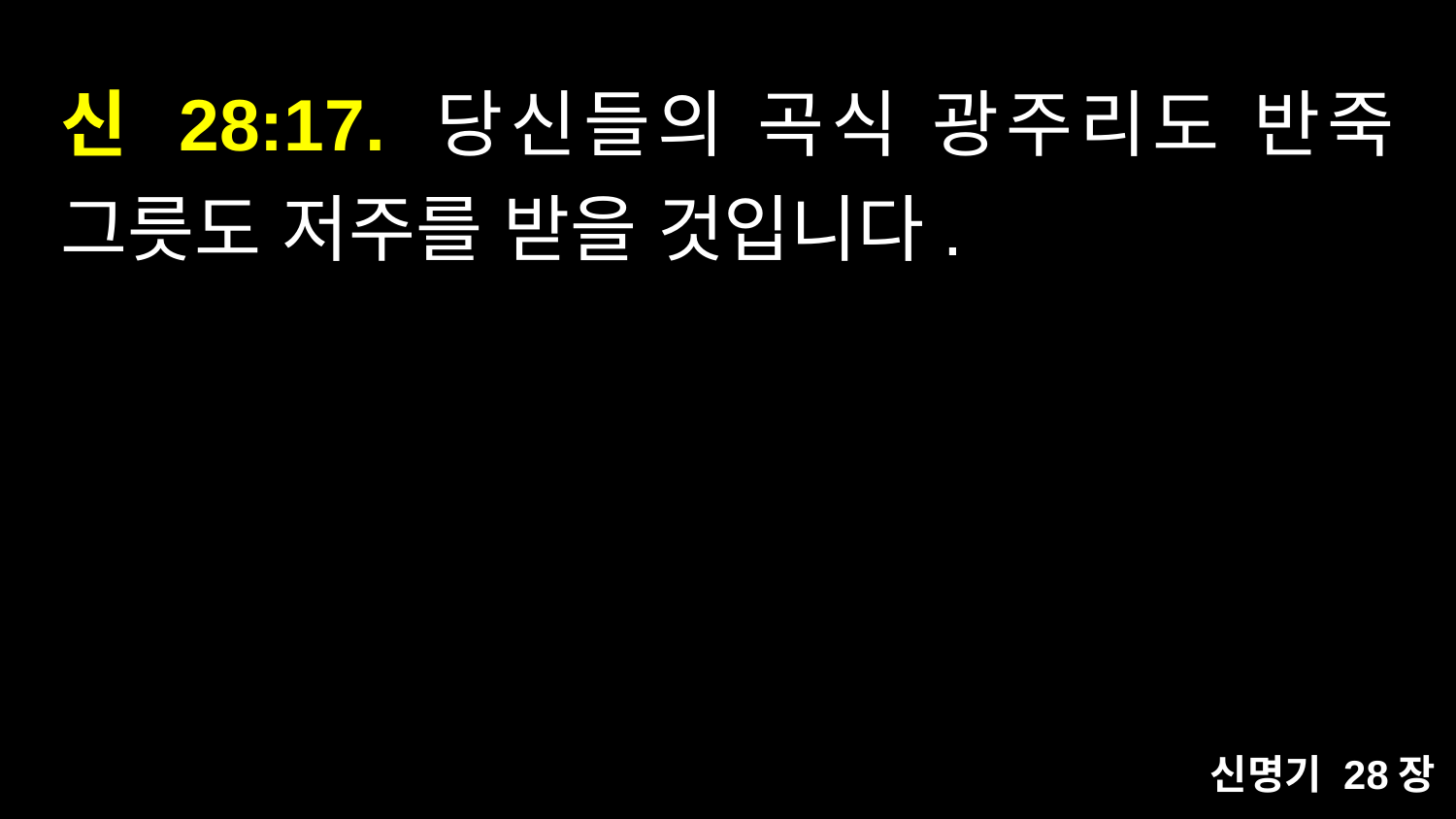

# 신 28:17. 당신들의 곡식 광주리도 반죽 그릇도 저주를 받을 것입니다.
신명기 28장